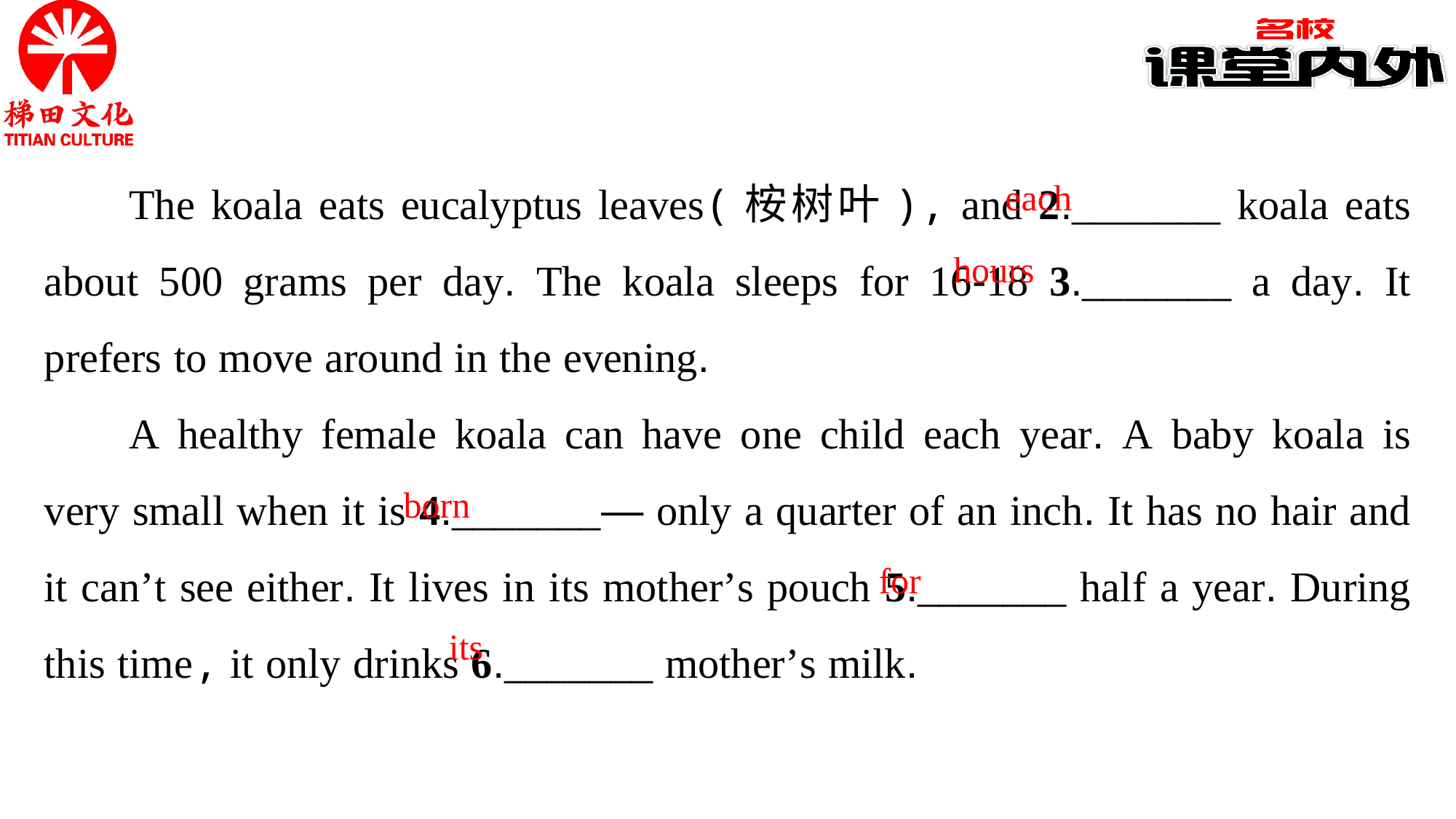

The koala eats eucalyptus leaves(桉树叶), and 2._______ koala eats about 500 grams per day. The koala sleeps for 16-18 3._______ a day. It prefers to move around in the evening.
A healthy female koala can have one child each year. A baby koala is very small when it is 4._______— only a quarter of an inch. It has no hair and it can’t see either. It lives in its mother’s pouch 5._______ half a year. During this time, it only drinks 6._______ mother’s milk.
each
hours
born
for
its